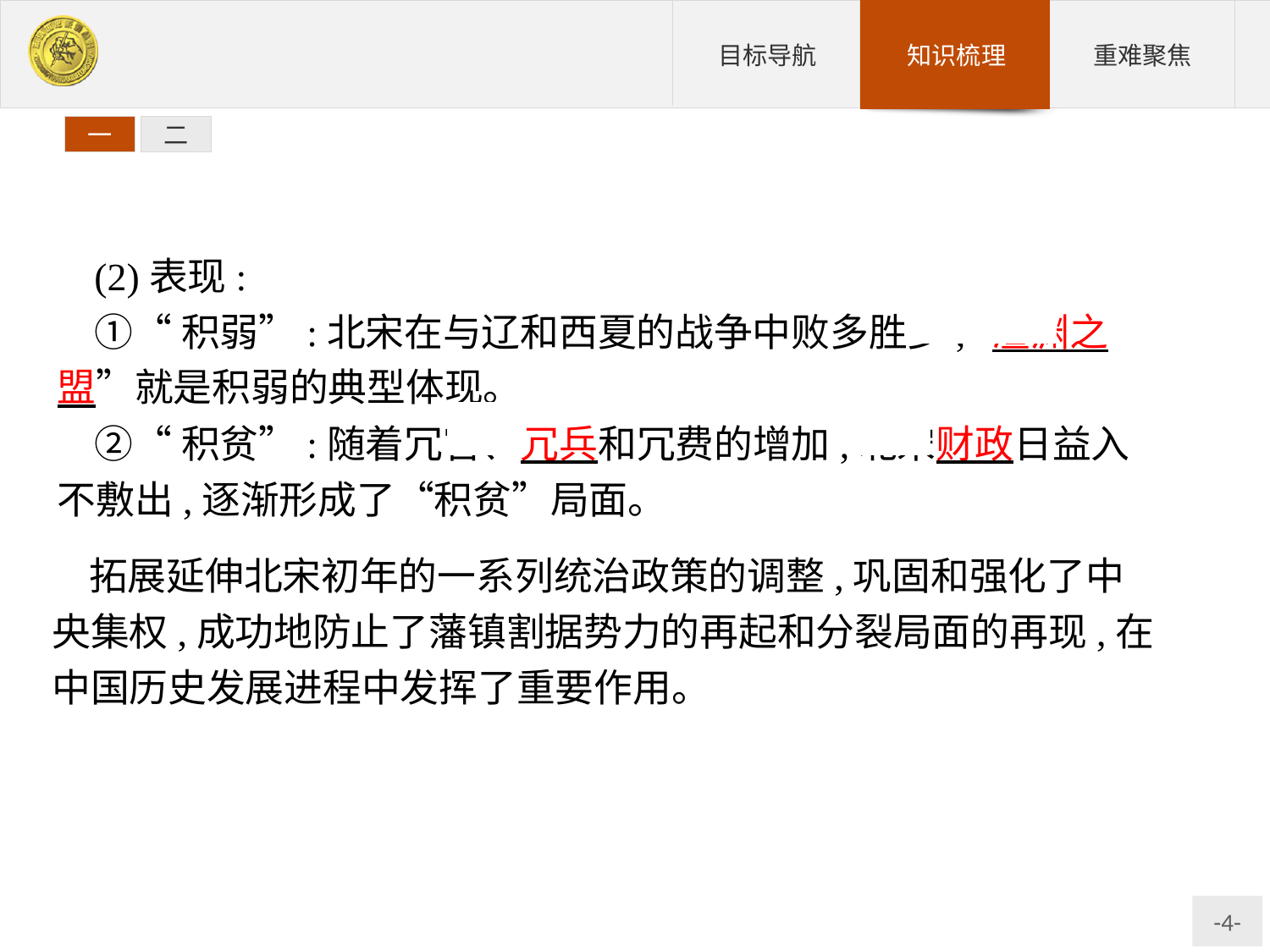

一
二
(2)表现:
①“积弱”:北宋在与辽和西夏的战争中败多胜少,“澶渊之盟”就是积弱的典型体现。
②“积贫”:随着冗官、冗兵和冗费的增加,北宋财政日益入不敷出,逐渐形成了“积贫”局面。

拓展延伸北宋初年的一系列统治政策的调整,巩固和强化了中央集权,成功地防止了藩镇割据势力的再起和分裂局面的再现,在中国历史发展进程中发挥了重要作用。